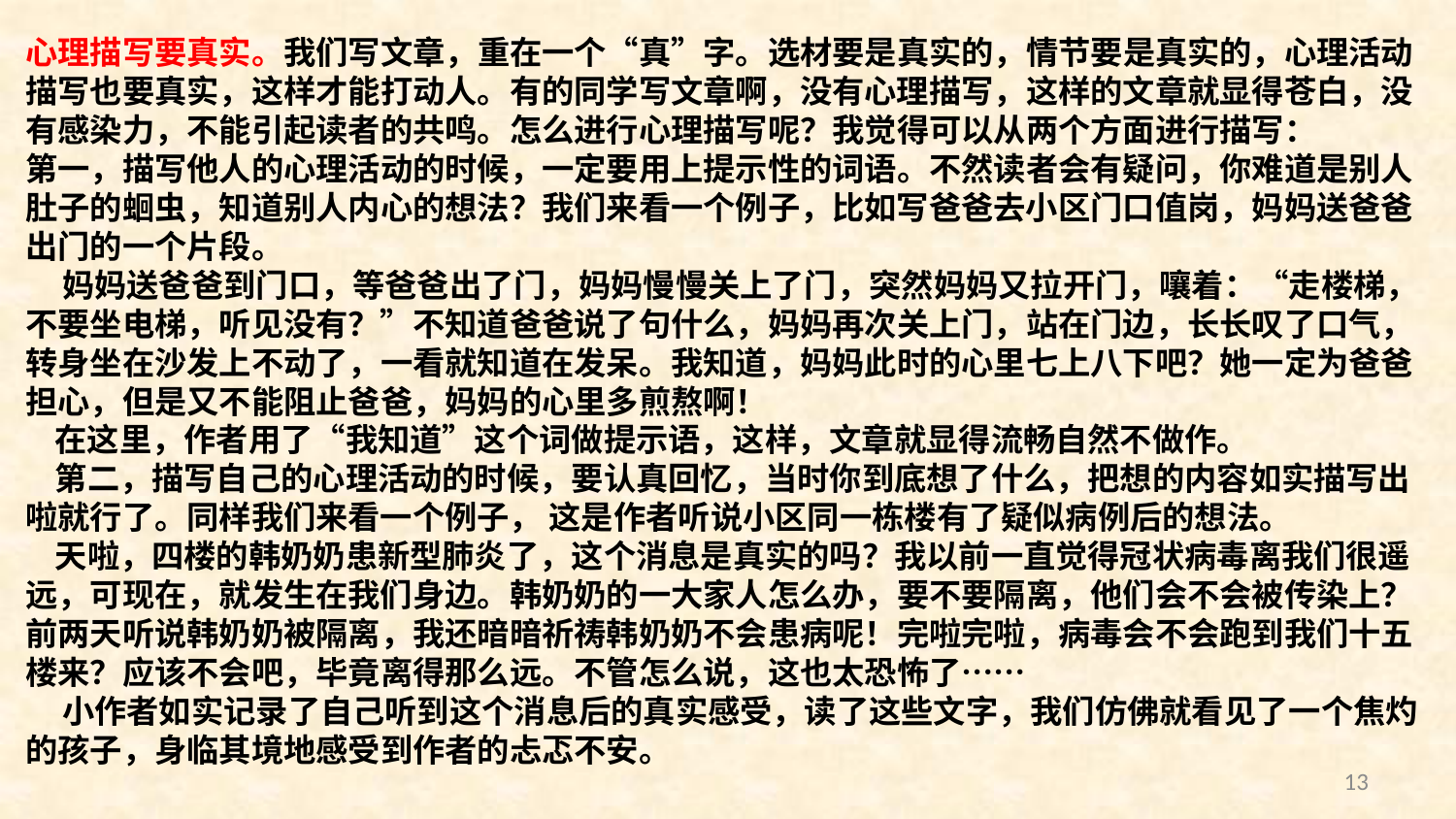

心理描写要真实。我们写文章，重在一个“真”字。选材要是真实的，情节要是真实的，心理活动描写也要真实，这样才能打动人。有的同学写文章啊，没有心理描写，这样的文章就显得苍白，没有感染力，不能引起读者的共鸣。怎么进行心理描写呢？我觉得可以从两个方面进行描写：
第一，描写他人的心理活动的时候，一定要用上提示性的词语。不然读者会有疑问，你难道是别人肚子的蛔虫，知道别人内心的想法？我们来看一个例子，比如写爸爸去小区门口值岗，妈妈送爸爸出门的一个片段。
    妈妈送爸爸到门口，等爸爸出了门，妈妈慢慢关上了门，突然妈妈又拉开门，嚷着：“走楼梯，不要坐电梯，听见没有？”不知道爸爸说了句什么，妈妈再次关上门，站在门边，长长叹了口气，转身坐在沙发上不动了，一看就知道在发呆。我知道，妈妈此时的心里七上八下吧？她一定为爸爸担心，但是又不能阻止爸爸，妈妈的心里多煎熬啊！
   在这里，作者用了“我知道”这个词做提示语，这样，文章就显得流畅自然不做作。
   第二，描写自己的心理活动的时候，要认真回忆，当时你到底想了什么，把想的内容如实描写出啦就行了。同样我们来看一个例子， 这是作者听说小区同一栋楼有了疑似病例后的想法。
   天啦，四楼的韩奶奶患新型肺炎了，这个消息是真实的吗？我以前一直觉得冠状病毒离我们很遥远，可现在，就发生在我们身边。韩奶奶的一大家人怎么办，要不要隔离，他们会不会被传染上？前两天听说韩奶奶被隔离，我还暗暗祈祷韩奶奶不会患病呢！完啦完啦，病毒会不会跑到我们十五楼来？应该不会吧，毕竟离得那么远。不管怎么说，这也太恐怖了……
    小作者如实记录了自己听到这个消息后的真实感受，读了这些文字，我们仿佛就看见了一个焦灼的孩子，身临其境地感受到作者的忐忑不安。
13